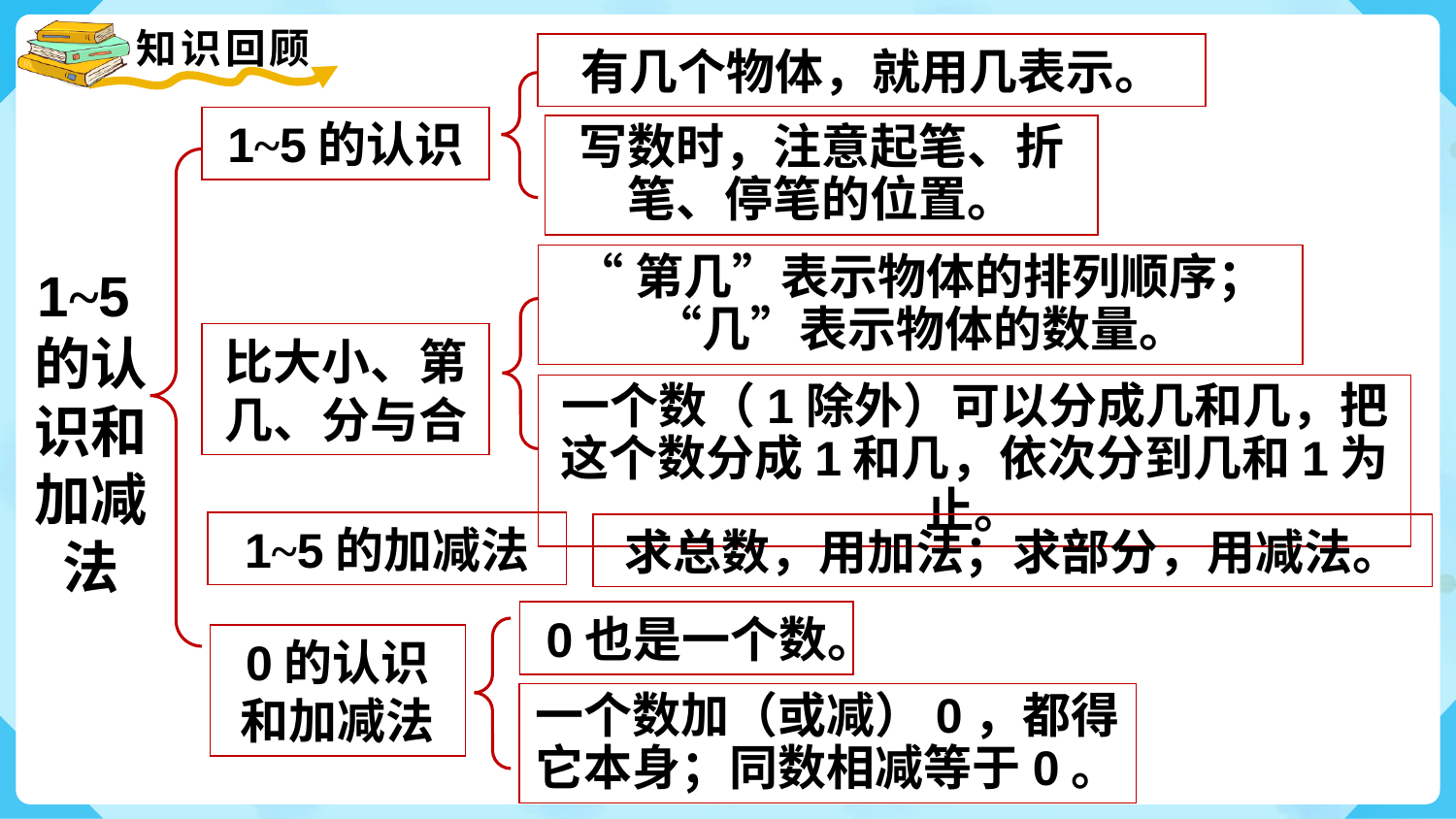

有几个物体，就用几表示。

1~5的认识
写数时，注意起笔、折笔、停笔的位置。

“第几”表示物体的排列顺序；“几”表示物体的数量。
1~5的认识和加减法

比大小、第几、分与合
一个数（1除外）可以分成几和几，把这个数分成1和几，依次分到几和1为止。
1~5的加减法
求总数，用加法；求部分，用减法。
0也是一个数。

0的认识和加减法
一个数加（或减）0，都得它本身；同数相减等于0。